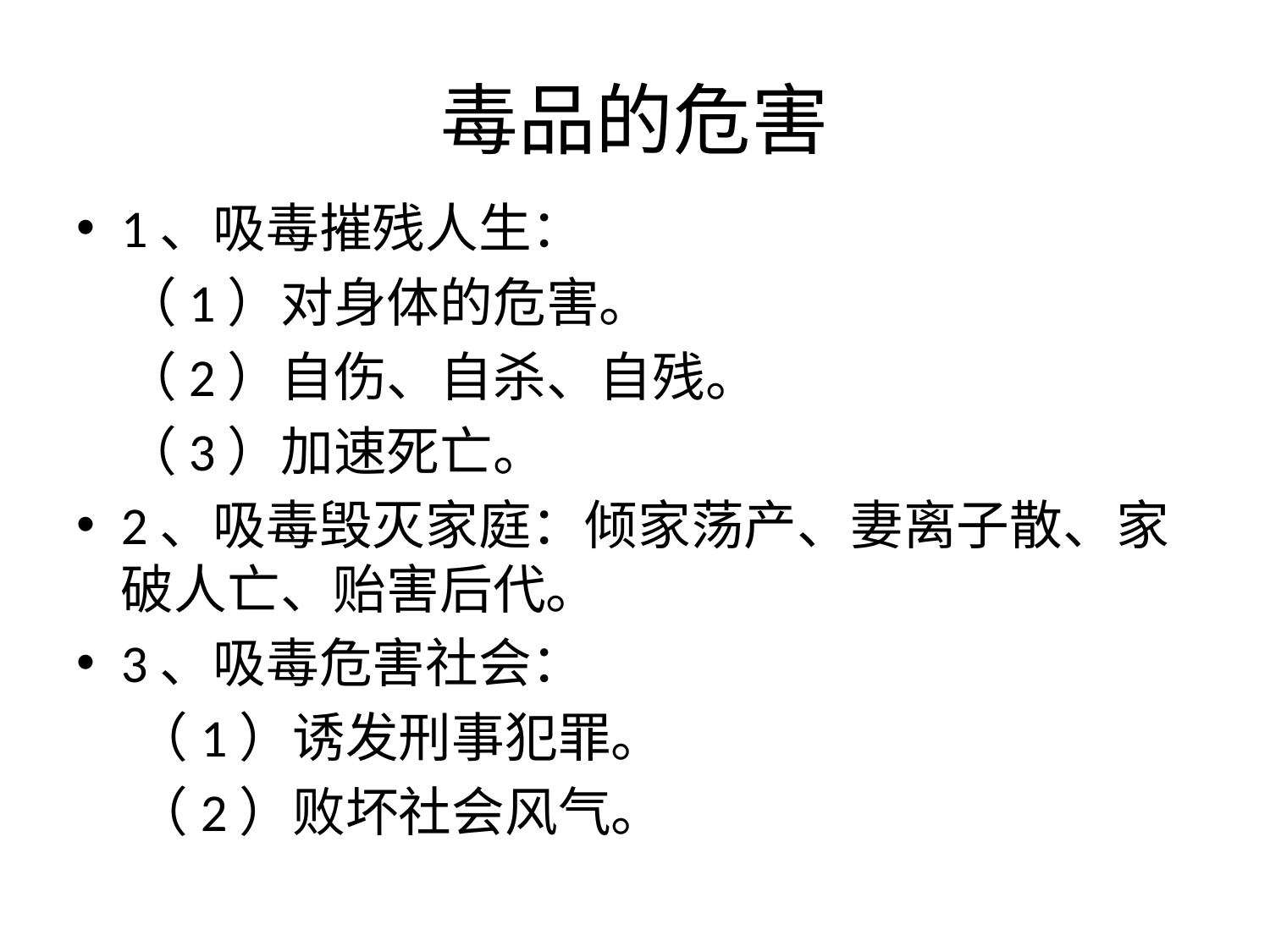

# 毒品的危害
1、吸毒摧残人生：
   （1）对身体的危害。
   （2）自伤、自杀、自残。
   （3）加速死亡。
2、吸毒毁灭家庭：倾家荡产、妻离子散、家破人亡、贻害后代。
3、吸毒危害社会：
    （1）诱发刑事犯罪。
    （2）败坏社会风气。